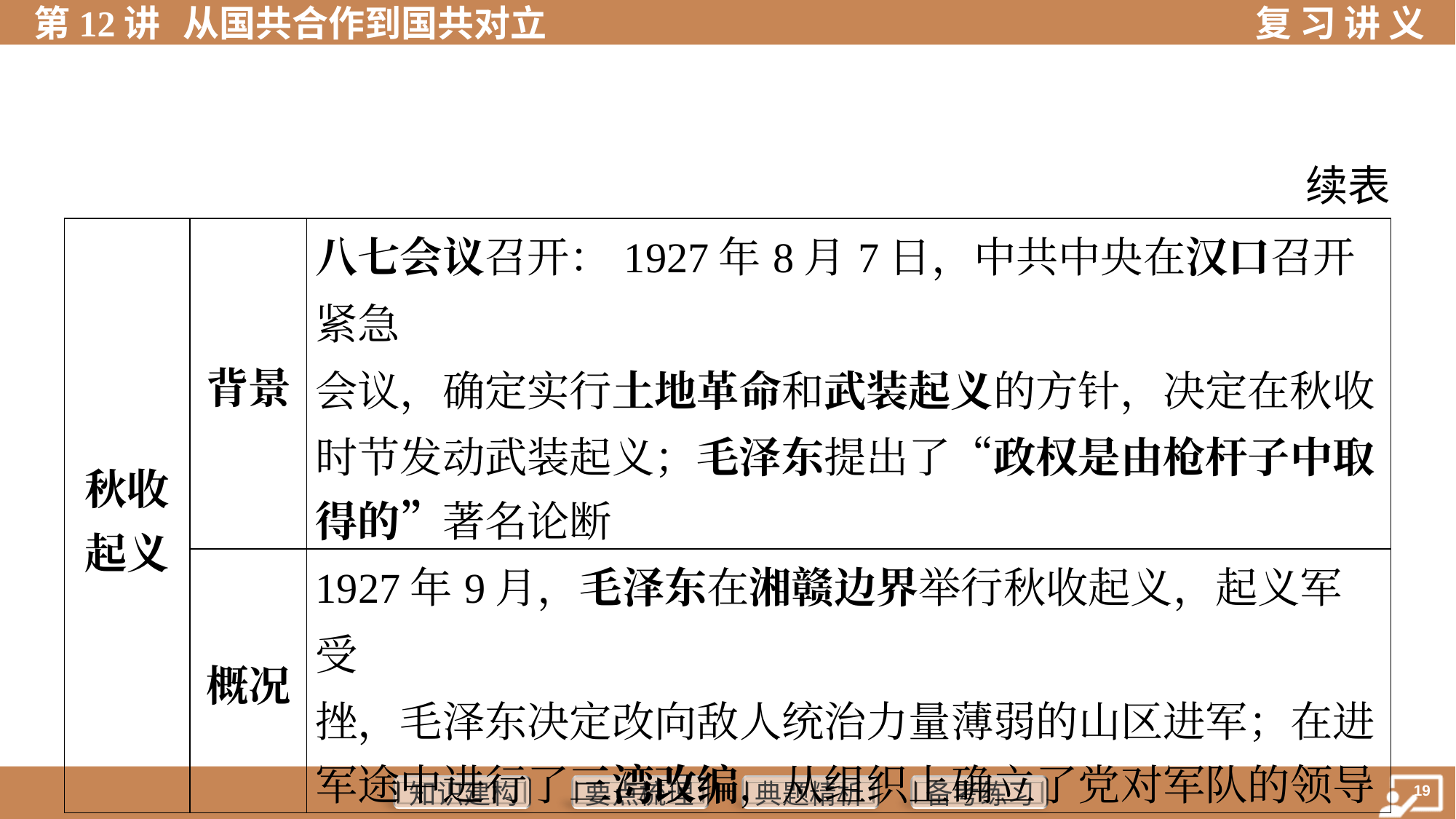

续表
| 秋收 起义 | 背景 | 八七会议召开：1927年8月7日，中共中央在汉口召开紧急 会议，确定实行土地革命和武装起义的方针，决定在秋收 时节发动武装起义；毛泽东提出了“政权是由枪杆子中取 得的”著名论断 |  |  |
| --- | --- | --- | --- | --- |
|  | 概况 | 1927年9月，毛泽东在湘赣边界举行秋收起义，起义军受 挫，毛泽东决定改向敌人统治力量薄弱的山区进军；在进 军途中进行了三湾改编，从组织上确立了党对军队的领导 |  |  |